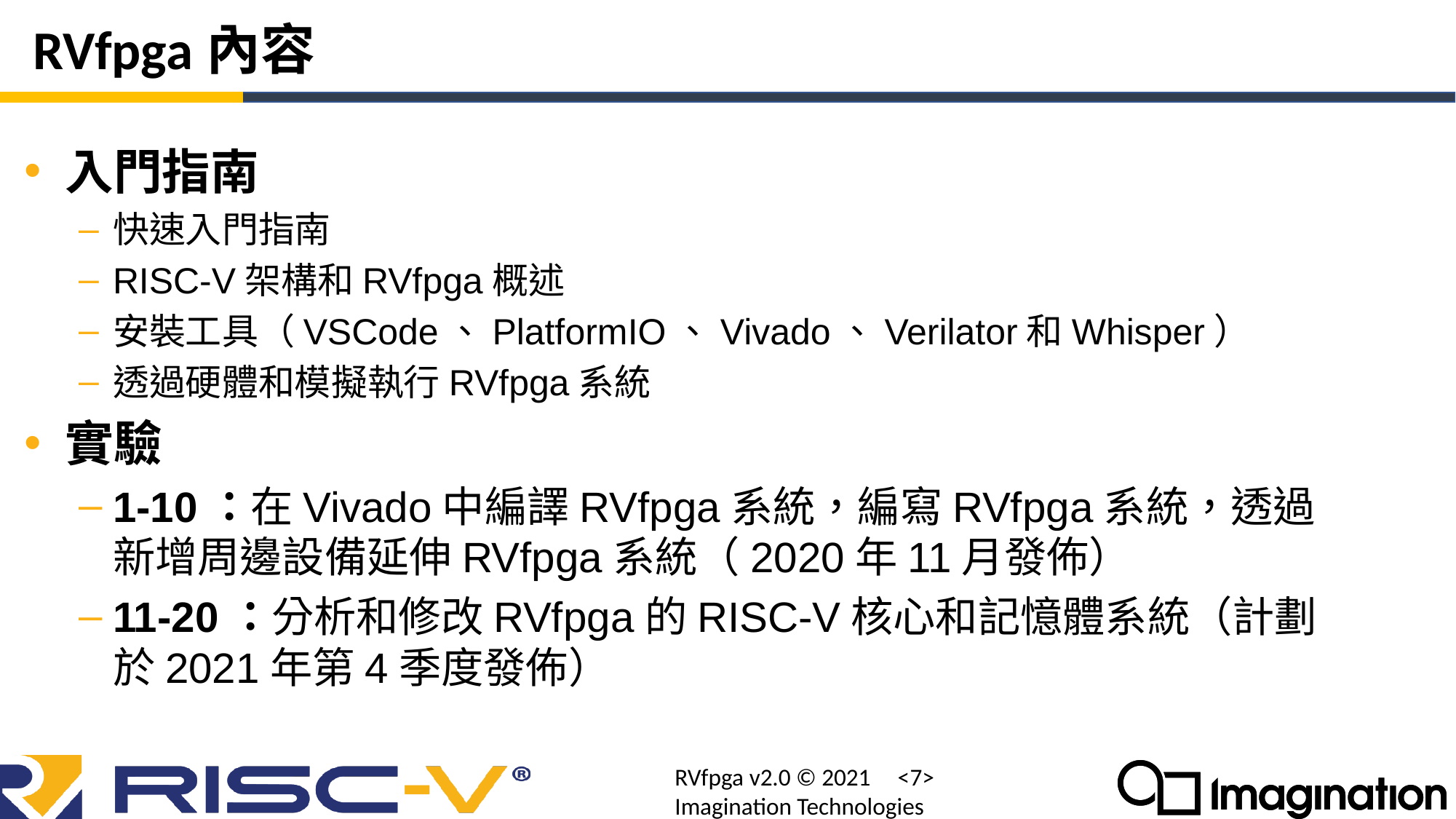

# RVfpga內容
入門指南
快速入門指南
RISC-V架構和RVfpga概述
安裝工具（VSCode、PlatformIO、Vivado、Verilator和Whisper）
透過硬體和模擬執行RVfpga系統
實驗
1-10：在Vivado中編譯RVfpga系統，編寫RVfpga系統，透過新增周邊設備延伸RVfpga系統（2020年11月發佈）
11-20：分析和修改RVfpga的RISC-V核心和記憶體系統（計劃於2021年第4季度發佈）